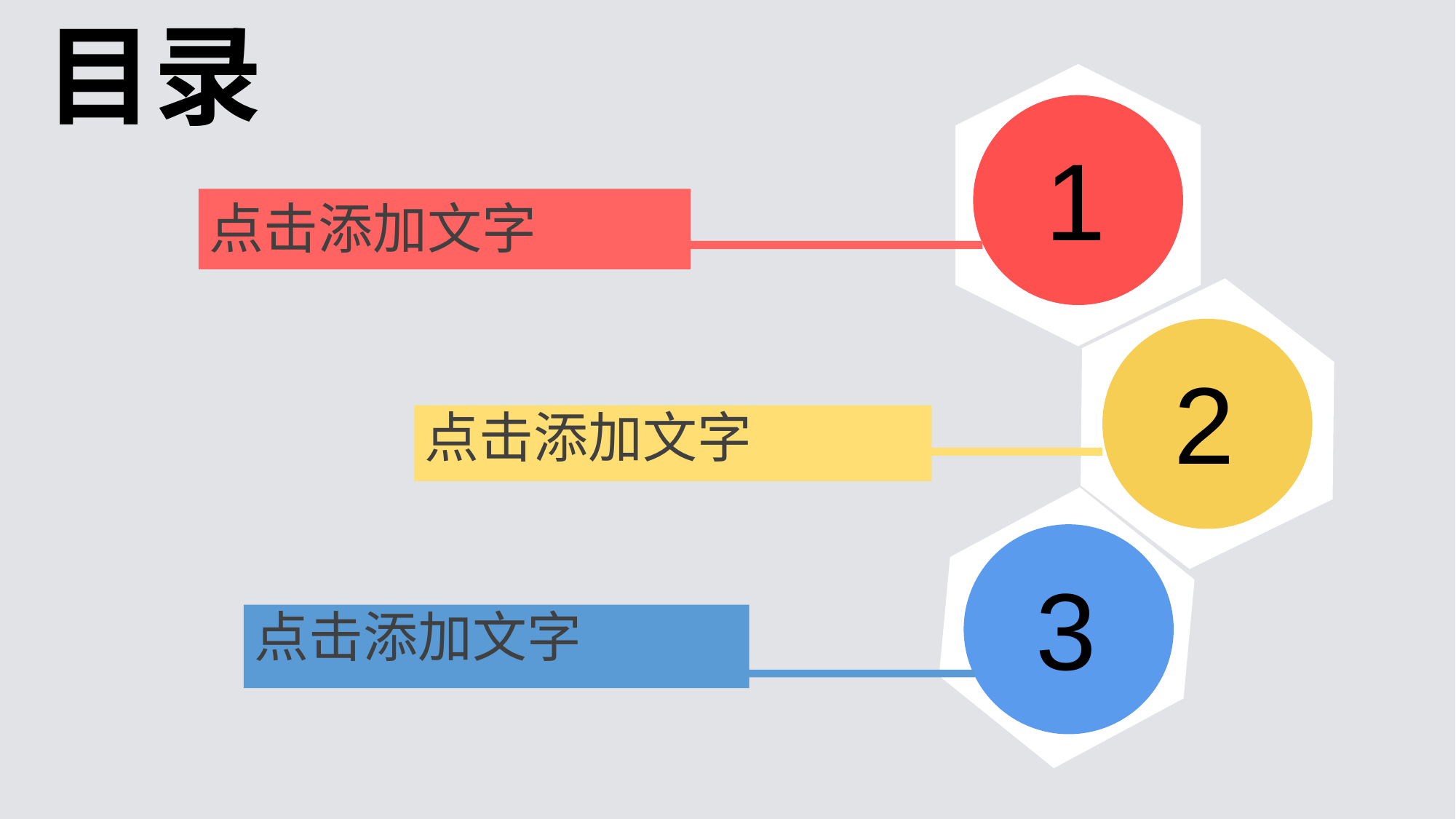

目录

 1
点击添加文字

 2
点击添加文字

 3
点击添加文字